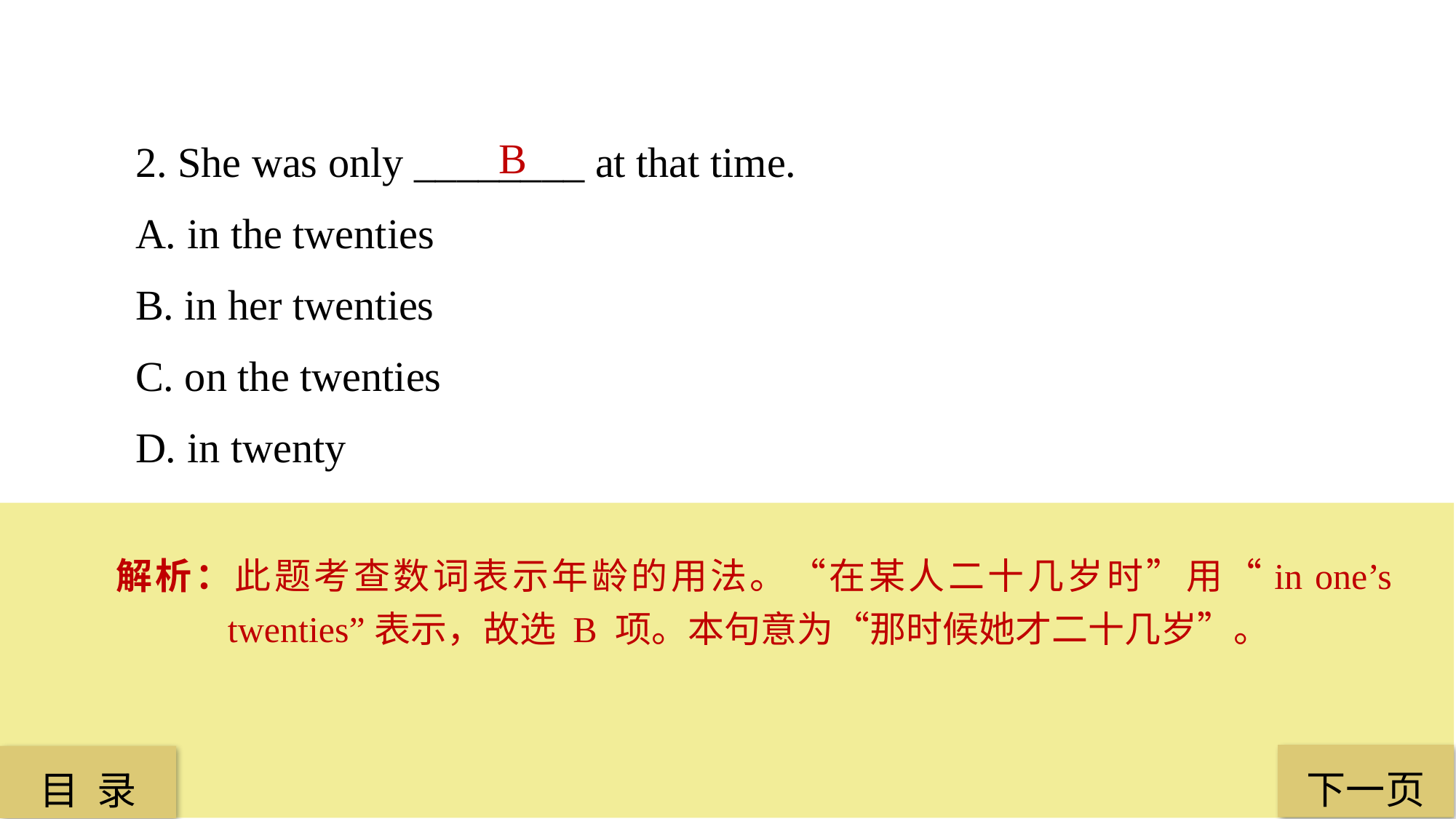

2. She was only ________ at that time.
A. in the twenties
B. in her twenties
C. on the twenties
D. in twenty
B
解析：此题考查数词表示年龄的用法。“在某人二十几岁时”用“in one’s twenties”表示，故选 B 项。本句意为“那时候她才二十几岁”。